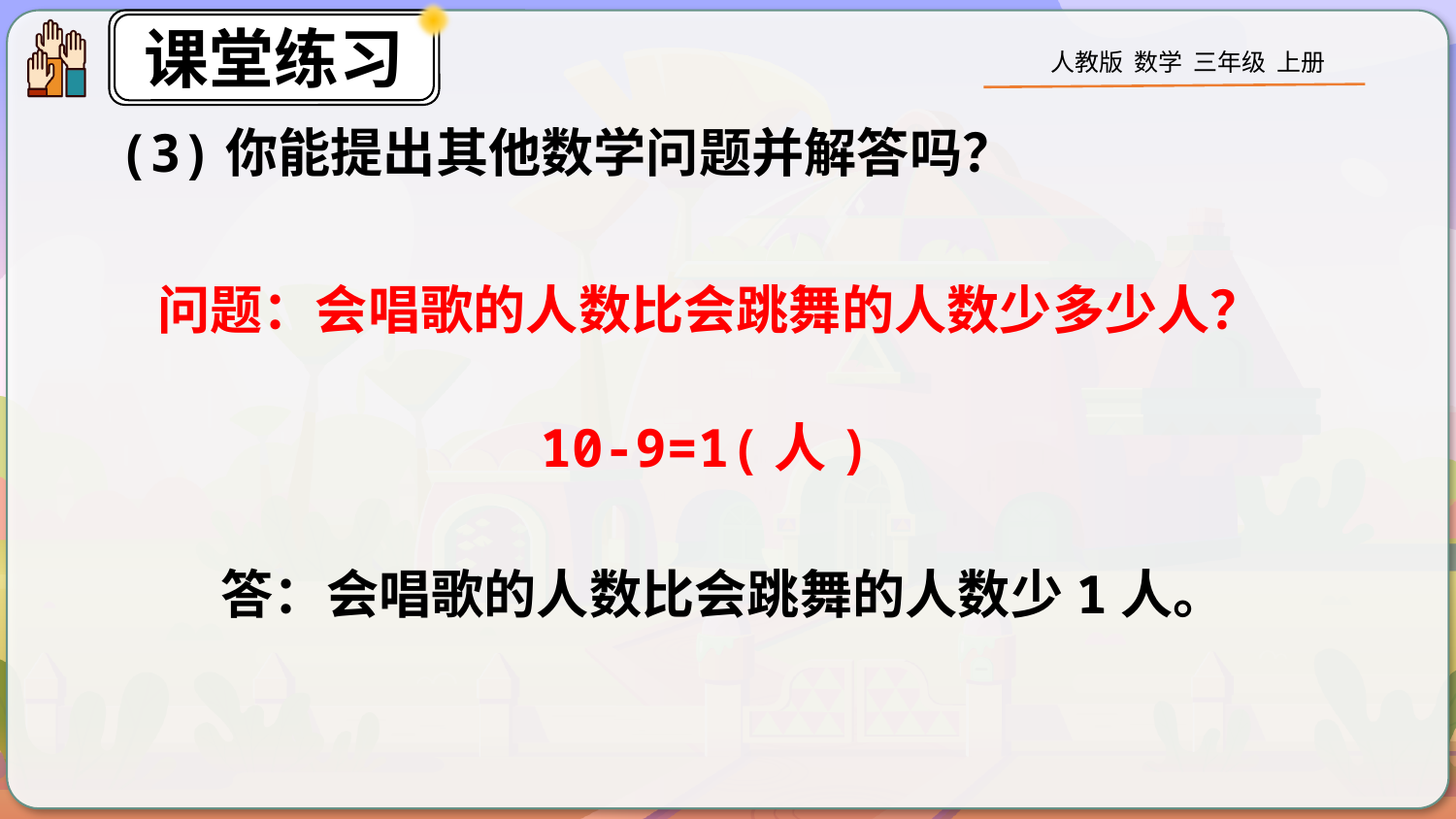

(3)你能提出其他数学问题并解答吗？
问题：会唱歌的人数比会跳舞的人数少多少人？
10-9=1(人)
答：会唱歌的人数比会跳舞的人数少1人。